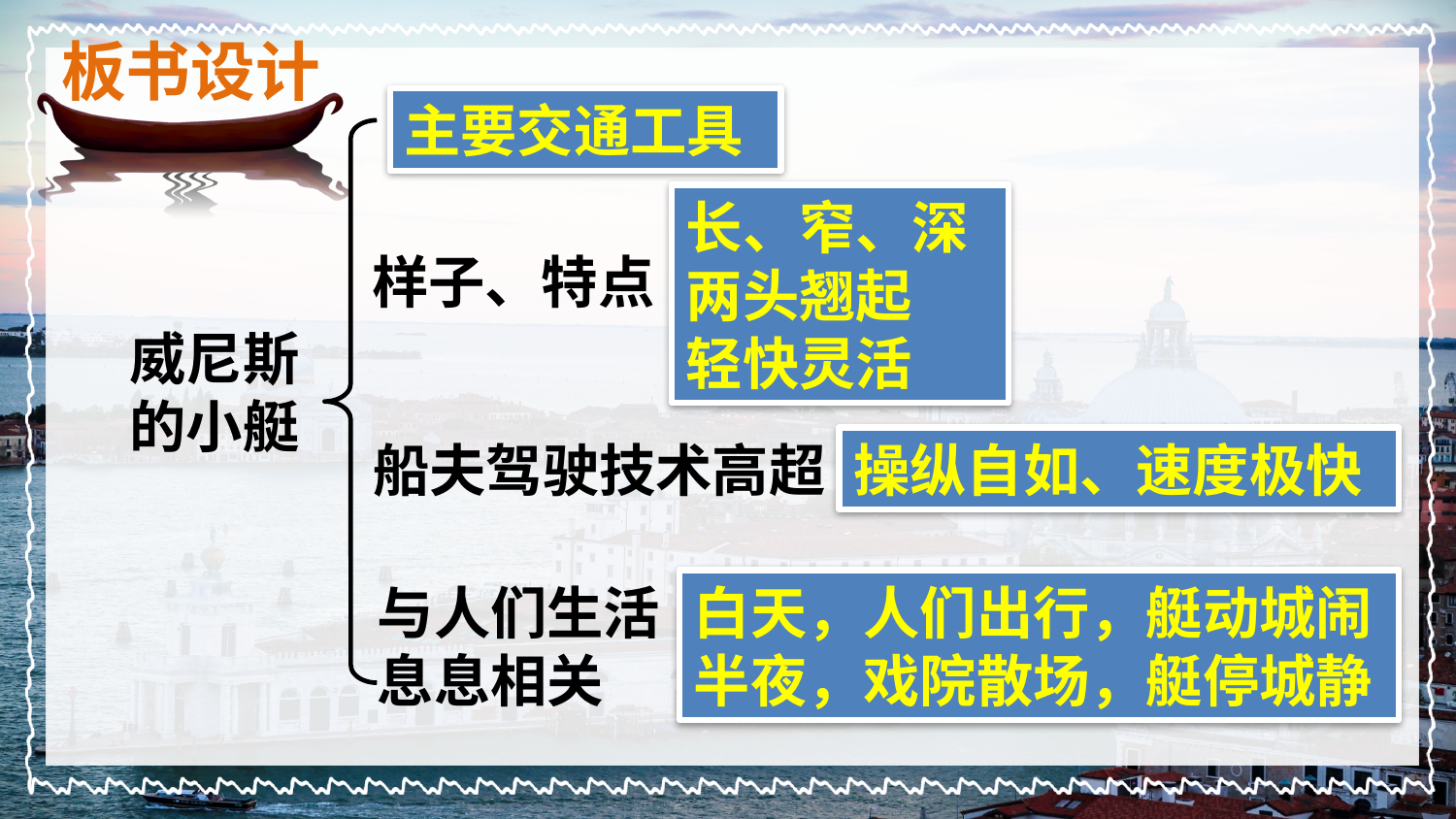

板书设计
主要交通工具

长、窄、深
两头翘起
轻快灵活
样子、特点
威尼斯的小艇
船夫驾驶技术高超
操纵自如、速度极快

与人们生活息息相关
白天，人们出行，艇动城闹
半夜，戏院散场，艇停城静